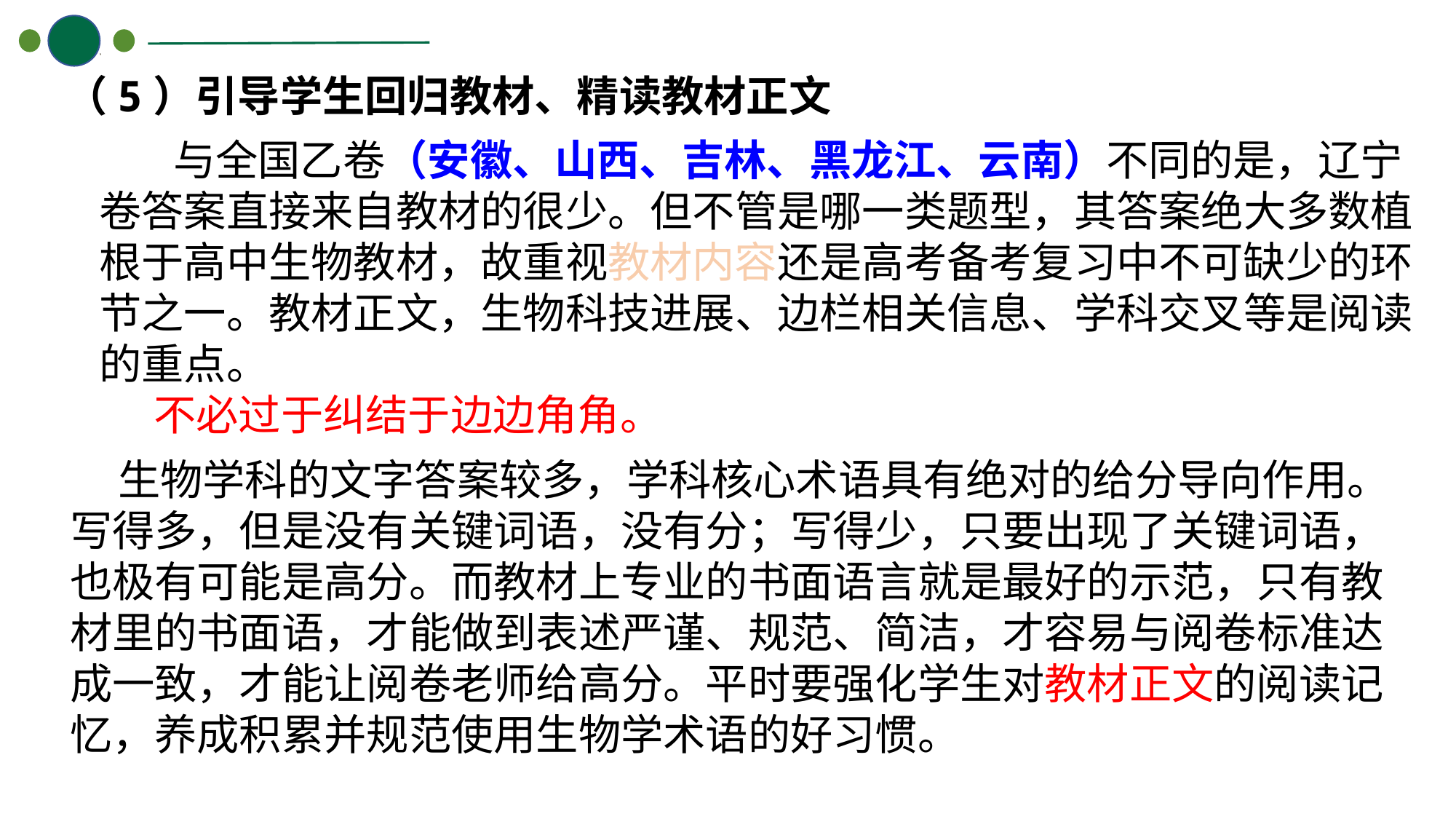

（5）引导学生回归教材、精读教材正文
 与全国乙卷（安徽、山西、吉林、黑龙江、云南）不同的是，辽宁卷答案直接来自教材的很少。但不管是哪一类题型，其答案绝大多数植根于高中生物教材，故重视教材内容还是高考备考复习中不可缺少的环节之一。教材正文，生物科技进展、边栏相关信息、学科交叉等是阅读的重点。
不必过于纠结于边边角角。
    生物学科的文字答案较多，学科核心术语具有绝对的给分导向作用。写得多，但是没有关键词语，没有分；写得少，只要出现了关键词语，也极有可能是高分。而教材上专业的书面语言就是最好的示范，只有教材里的书面语，才能做到表述严谨、规范、简洁，才容易与阅卷标准达成一致，才能让阅卷老师给高分。平时要强化学生对教材正文的阅读记忆，养成积累并规范使用生物学术语的好习惯。